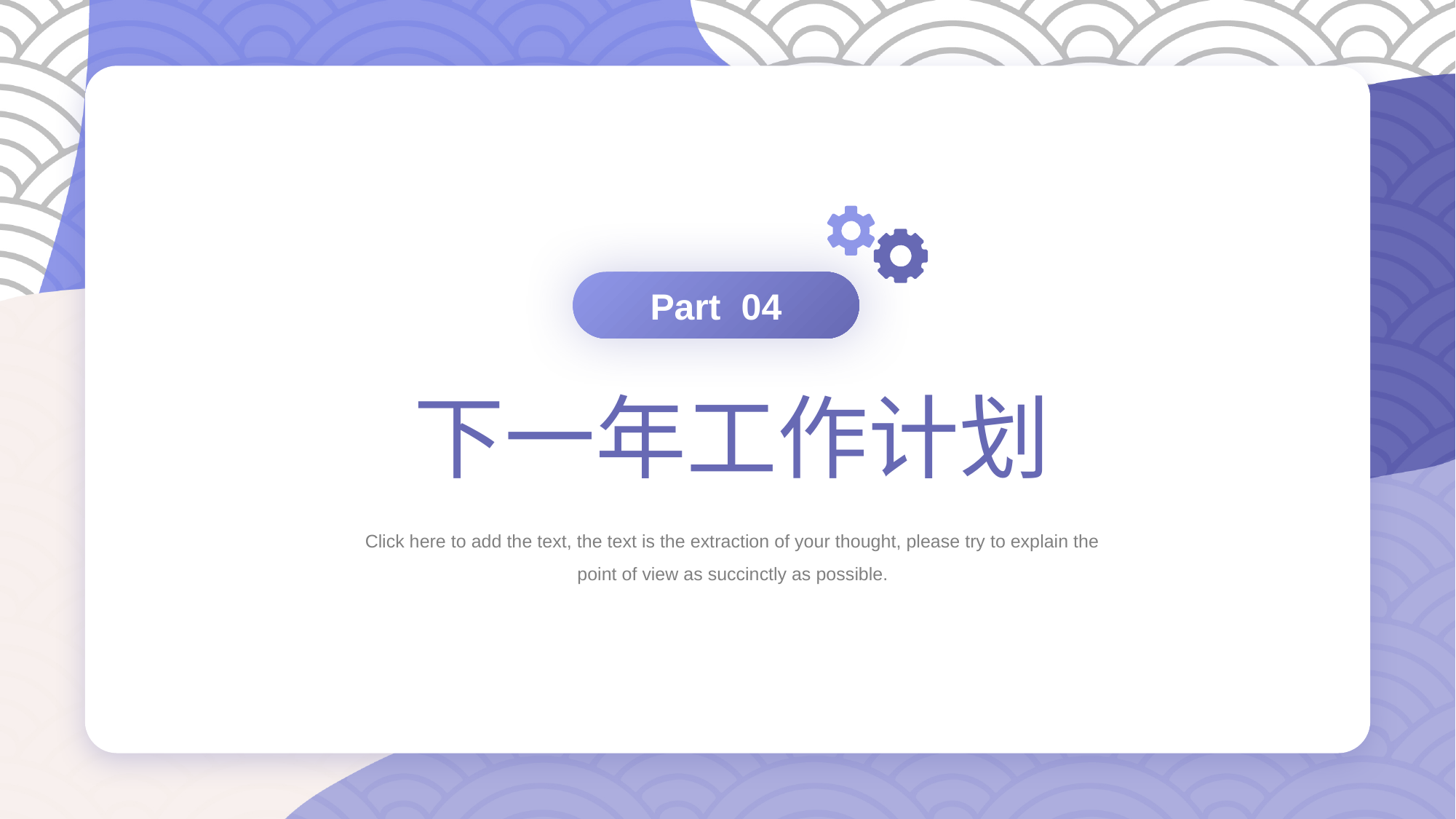

Part  04
下一年工作计划
Click here to add the text, the text is the extraction of your thought, please try to explain the point of view as succinctly as possible.